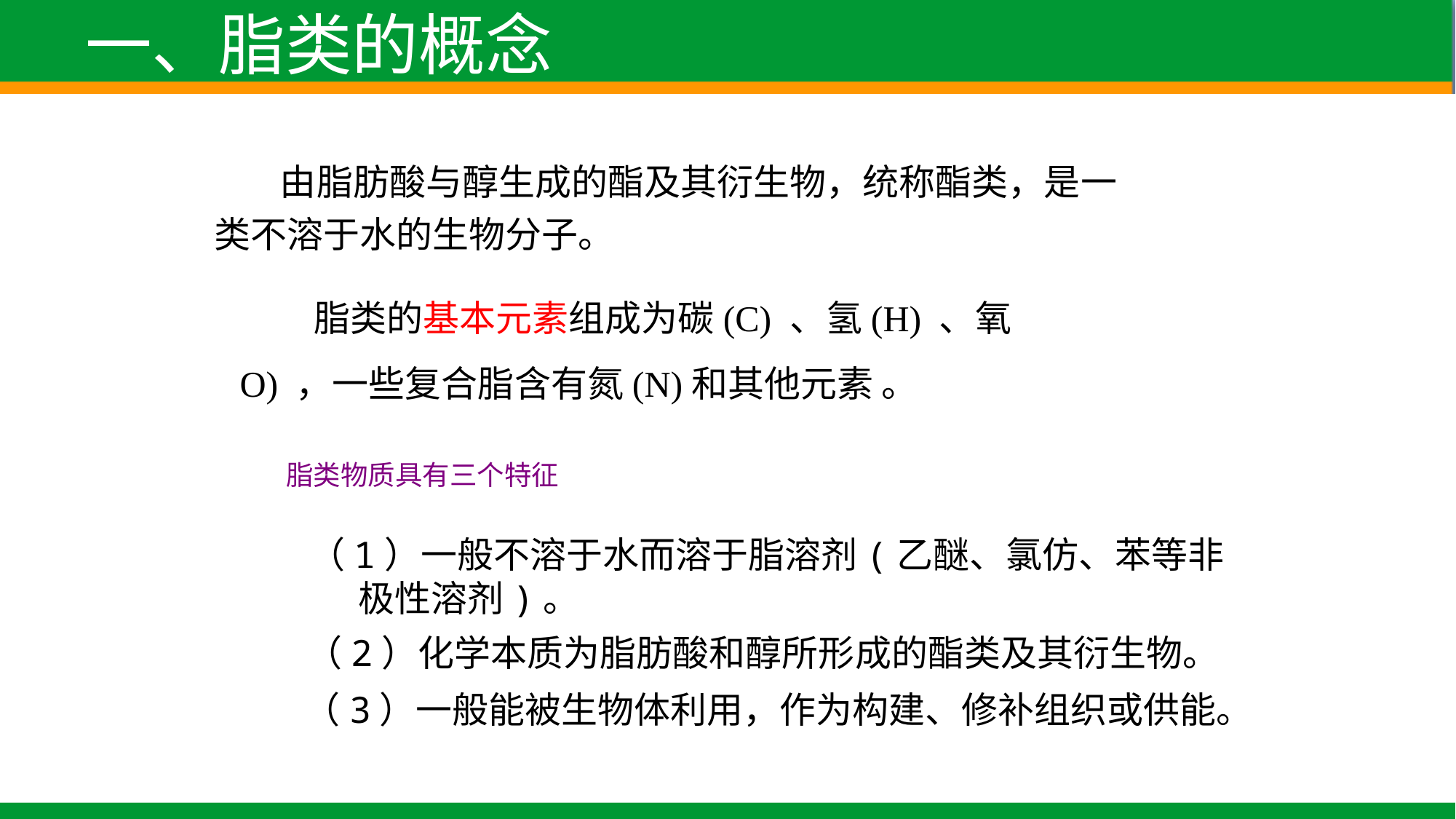

一、脂类的概念
       由脂肪酸与醇生成的酯及其衍生物，统称酯类，是一类不溶于水的生物分子。
        脂类的基本元素组成为碳(C) 、氢(H) 、氧O) ，一些复合脂含有氮(N)和其他元素 。
脂类物质具有三个特征
（1）一般不溶于水而溶于脂溶剂(乙醚、氯仿、苯等非
     极性溶剂)。
（2）化学本质为脂肪酸和醇所形成的酯类及其衍生物。
（3）一般能被生物体利用，作为构建、修补组织或供能。